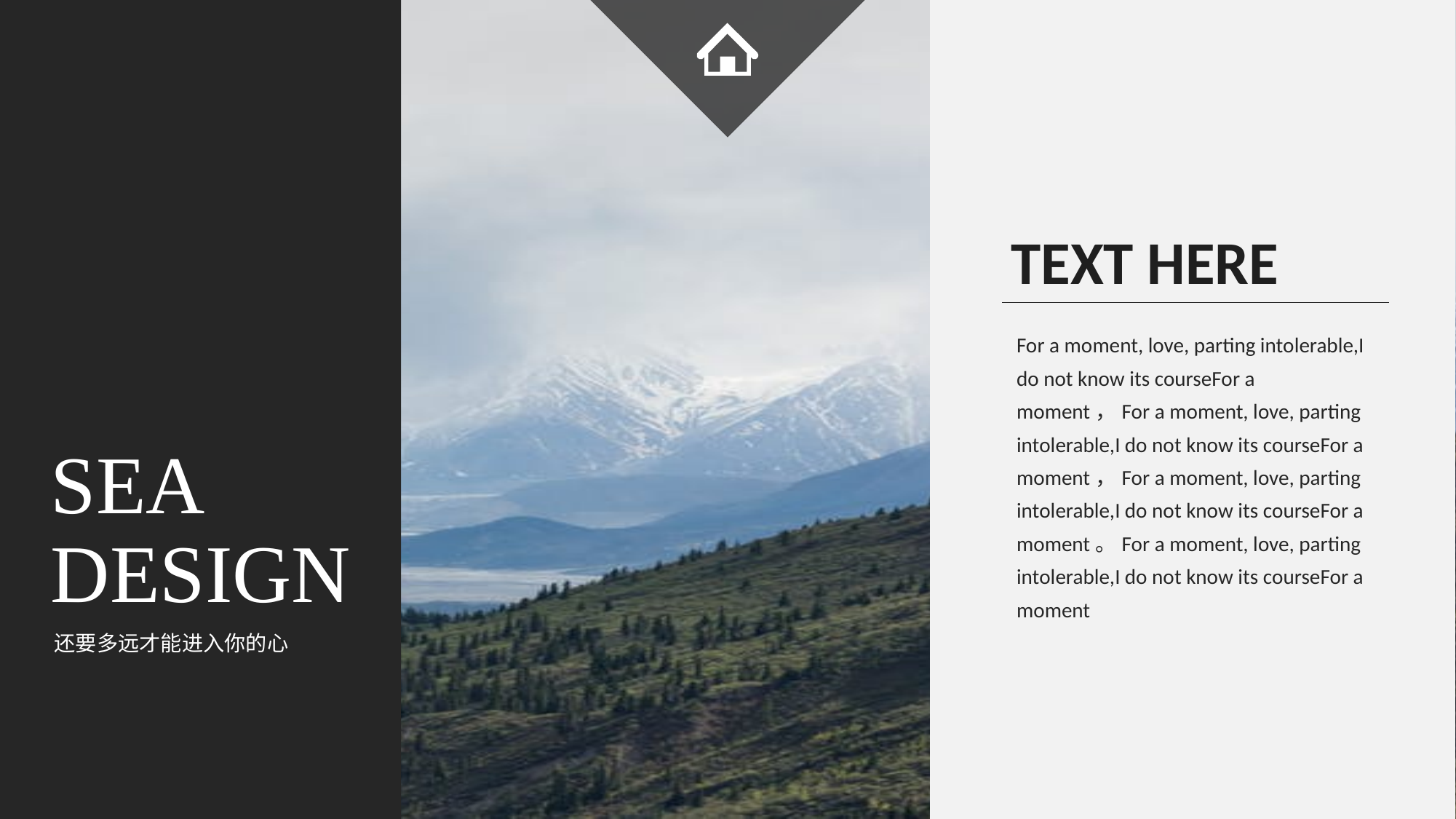

TEXT HERE
For a moment, love, parting intolerable,I do not know its courseFor a moment，For a moment, love, parting intolerable,I do not know its courseFor a moment，For a moment, love, parting intolerable,I do not know its courseFor a moment。For a moment, love, parting intolerable,I do not know its courseFor a moment
SEA
DESIGN
还要多远才能进入你的心